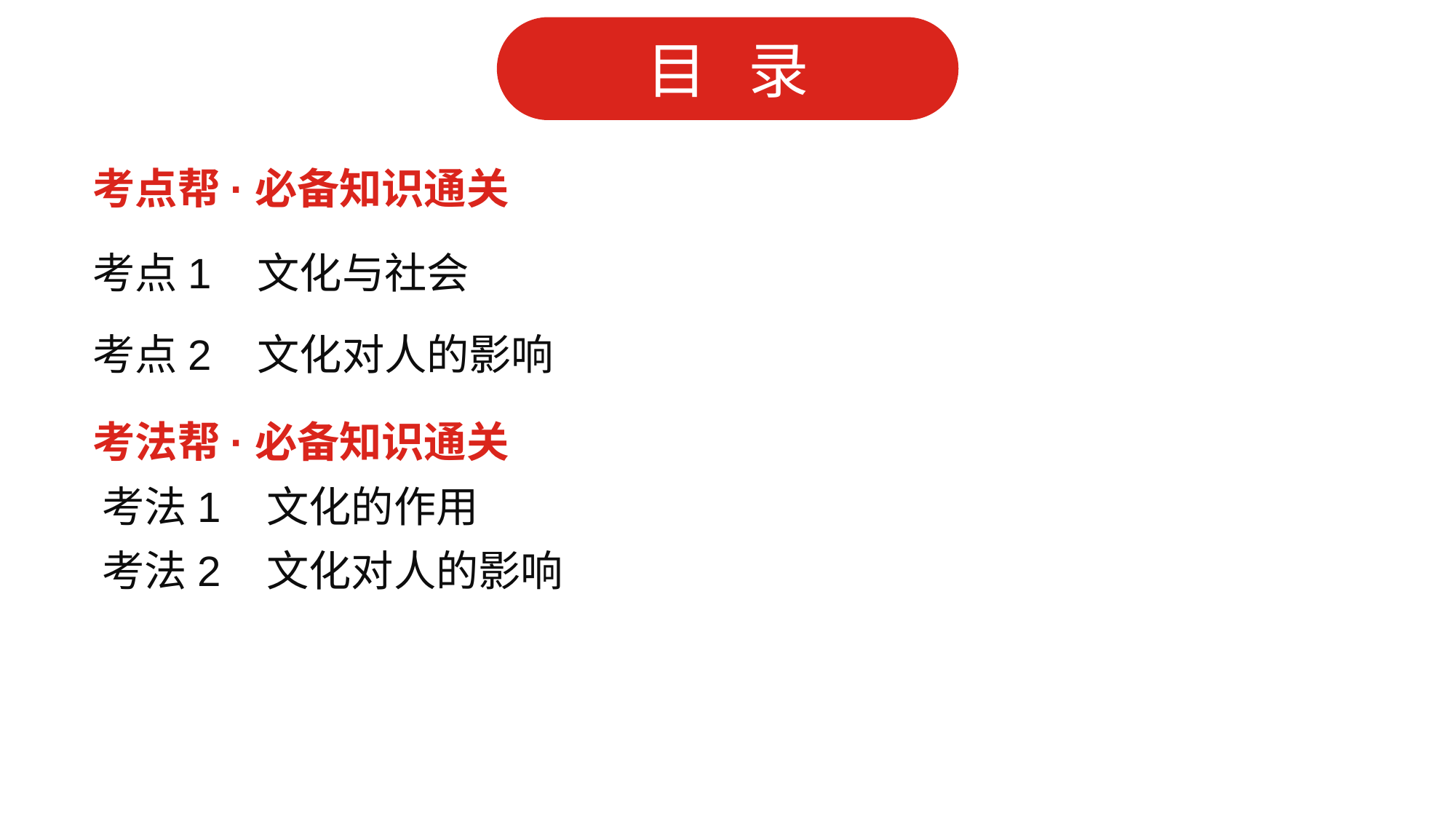

考点帮·必备知识通关
考点1   文化与社会
考点2   文化对人的影响
考法帮·必备知识通关
考法1   文化的作用
考法2   文化对人的影响